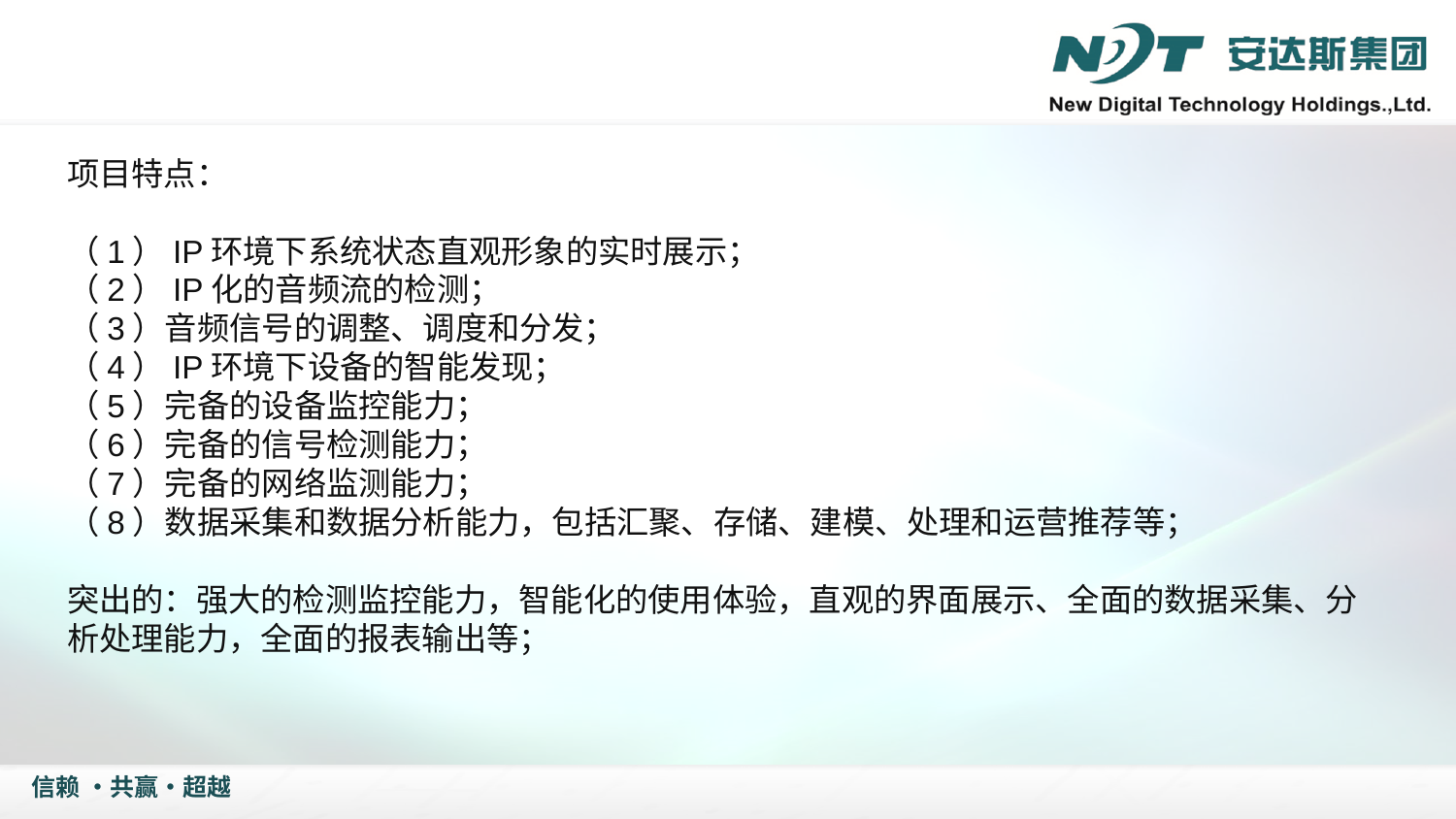

项目特点：

（1）IP环境下系统状态直观形象的实时展示；
（2）IP化的音频流的检测；
（3）音频信号的调整、调度和分发；
（4）IP环境下设备的智能发现；
（5）完备的设备监控能力；
（6）完备的信号检测能力；
（7）完备的网络监测能力；
（8）数据采集和数据分析能力，包括汇聚、存储、建模、处理和运营推荐等；

突出的：强大的检测监控能力，智能化的使用体验，直观的界面展示、全面的数据采集、分析处理能力，全面的报表输出等；